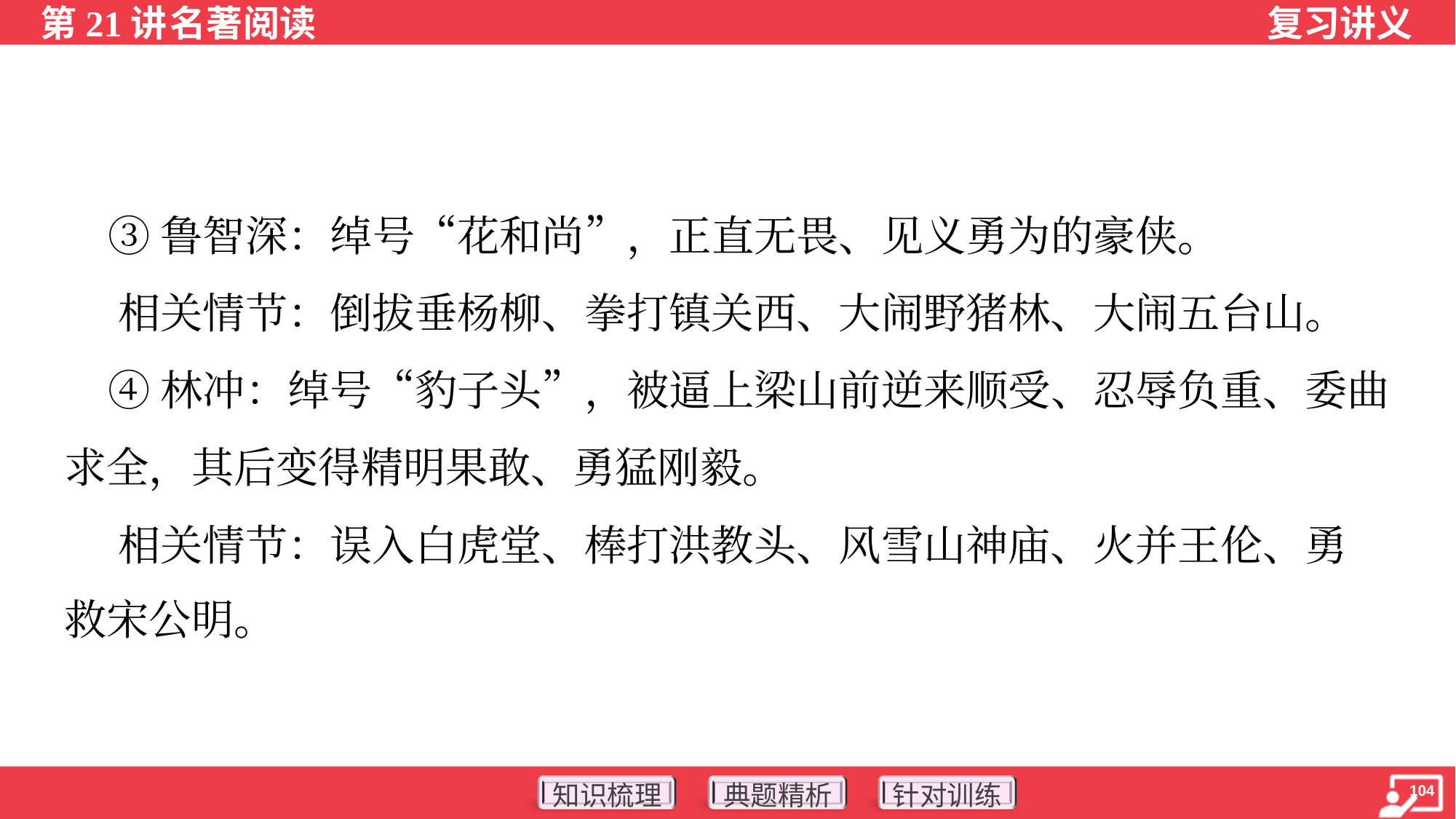

③鲁智深：绰号“花和尚”，正直无畏、见义勇为的豪侠。
    相关情节：倒拔垂杨柳、拳打镇关西、大闹野猪林、大闹五台山。
    ④林冲：绰号“豹子头”，被逼上梁山前逆来顺受、忍辱负重、委曲
求全，其后变得精明果敢、勇猛刚毅。
    相关情节：误入白虎堂、棒打洪教头、风雪山神庙、火并王伦、勇
救宋公明。